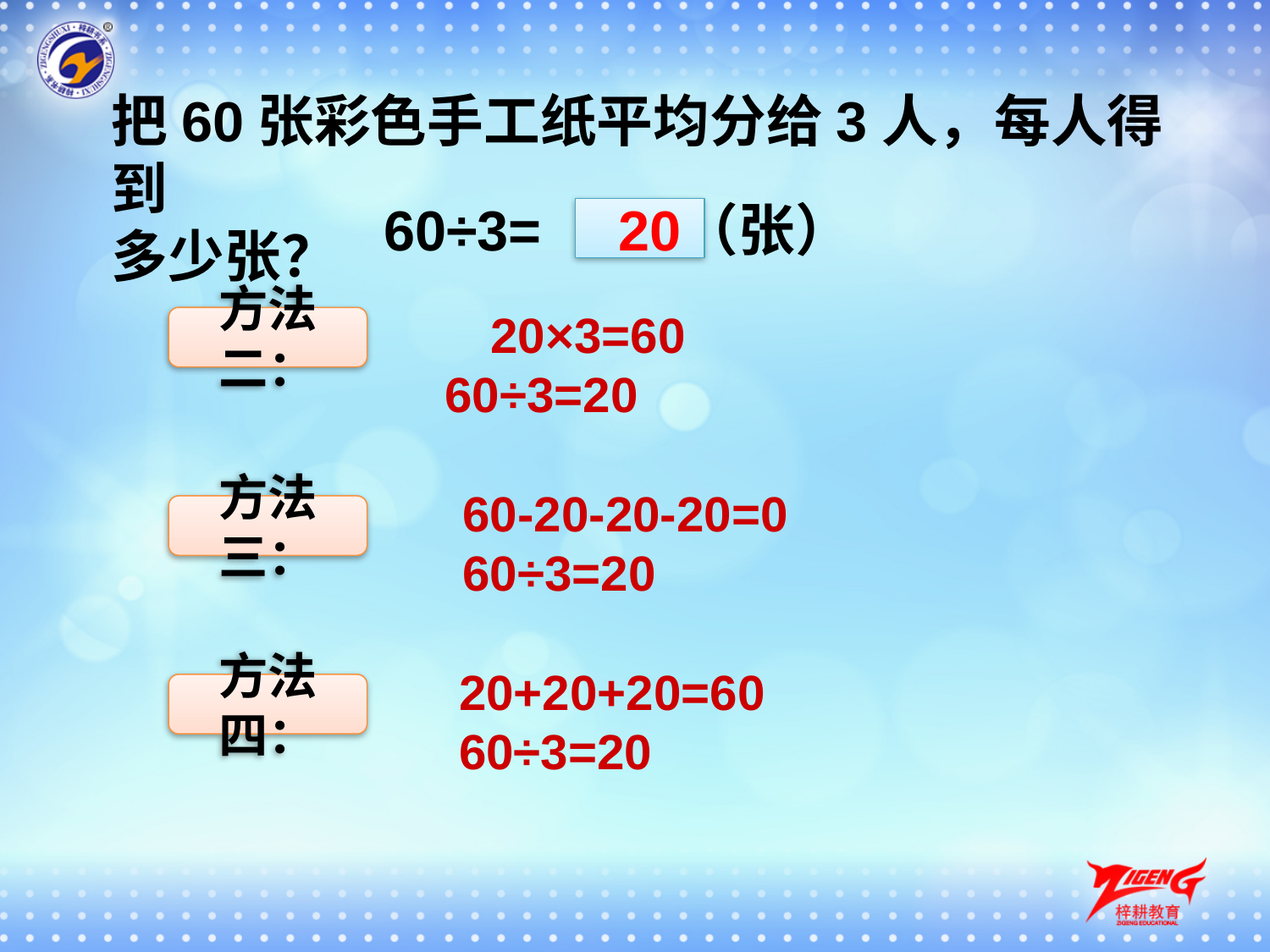

把60张彩色手工纸平均分给3人，每人得到
多少张？
60÷3=          （张）

 20
         20×3=60
    60÷3=20
方法二：
 60-20-20-20=0
 60÷3=20

方法三：
20+20+20=60
60÷3=20

方法四：